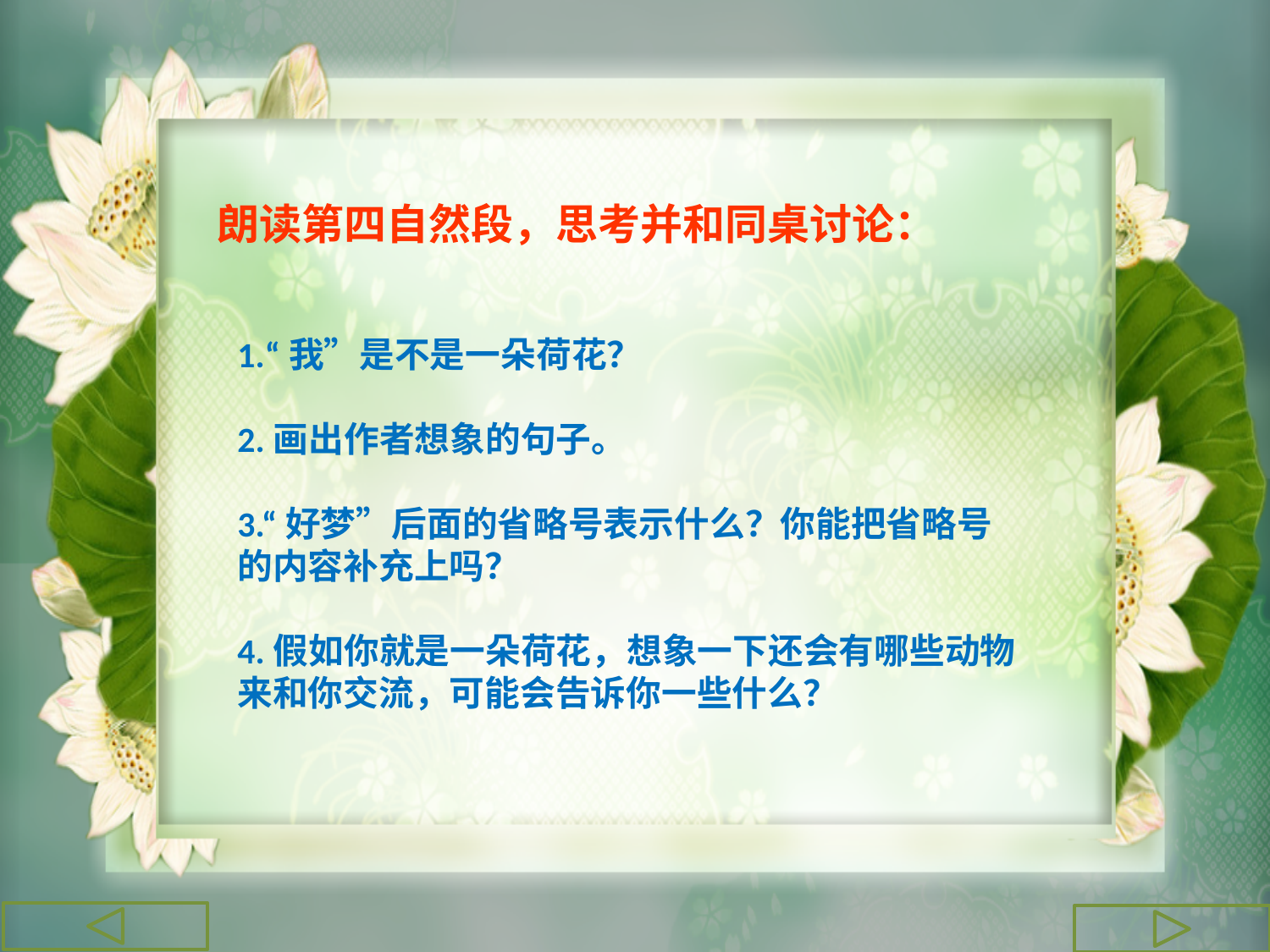

朗读第四自然段，思考并和同桌讨论：
1.“我”是不是一朵荷花？

2.画出作者想象的句子。

3.“好梦”后面的省略号表示什么？你能把省略号的内容补充上吗？

4.假如你就是一朵荷花，想象一下还会有哪些动物来和你交流，可能会告诉你一些什么？